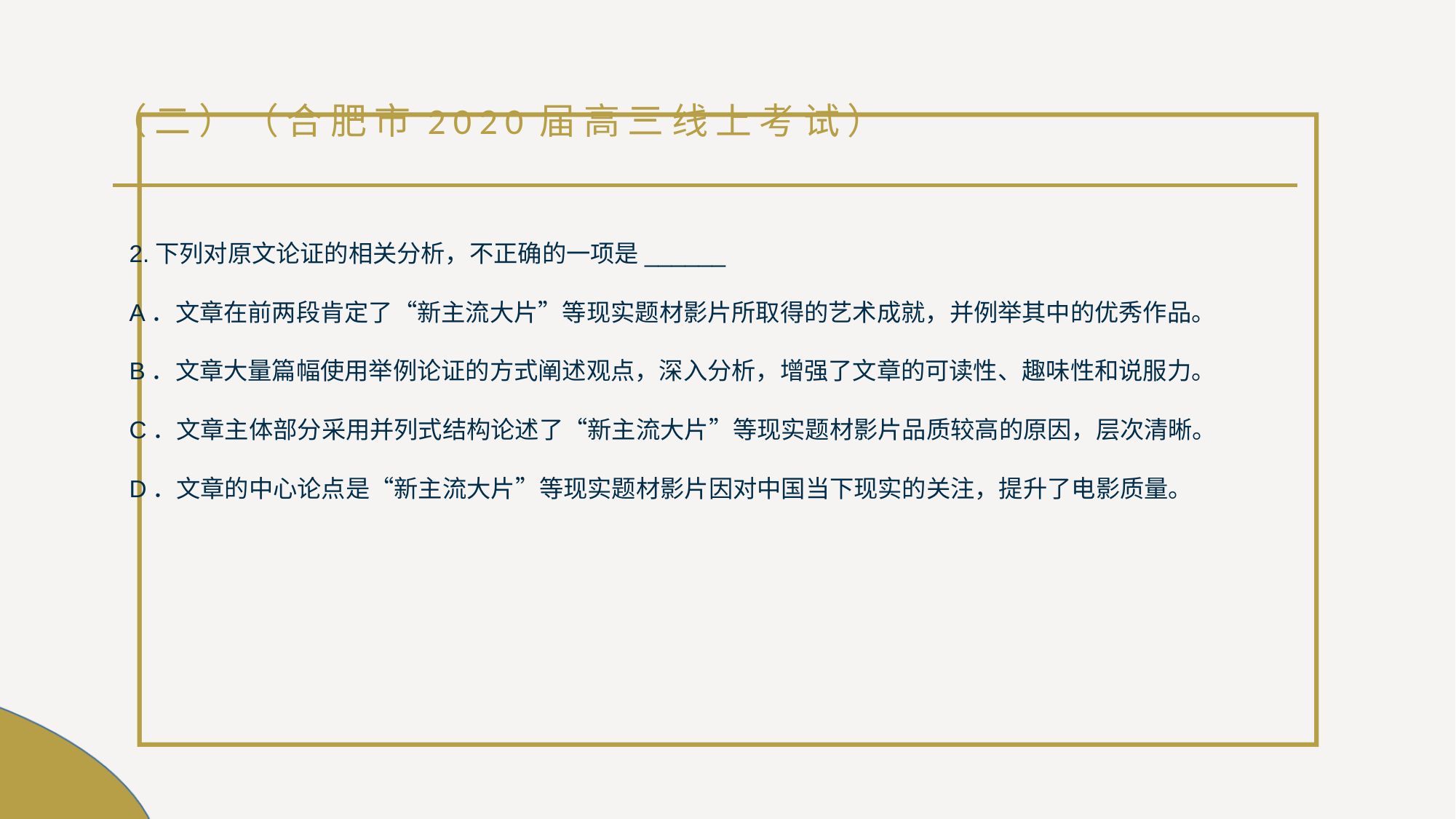

# （二）（合肥市2020届高三线上考试）
2.下列对原文论证的相关分析，不正确的一项是______
A．文章在前两段肯定了“新主流大片”等现实题材影片所取得的艺术成就，并例举其中的优秀作品。
B．文章大量篇幅使用举例论证的方式阐述观点，深入分析，增强了文章的可读性、趣味性和说服力。
C．文章主体部分采用并列式结构论述了“新主流大片”等现实题材影片品质较高的原因，层次清晰。
D．文章的中心论点是“新主流大片”等现实题材影片因对中国当下现实的关注，提升了电影质量。